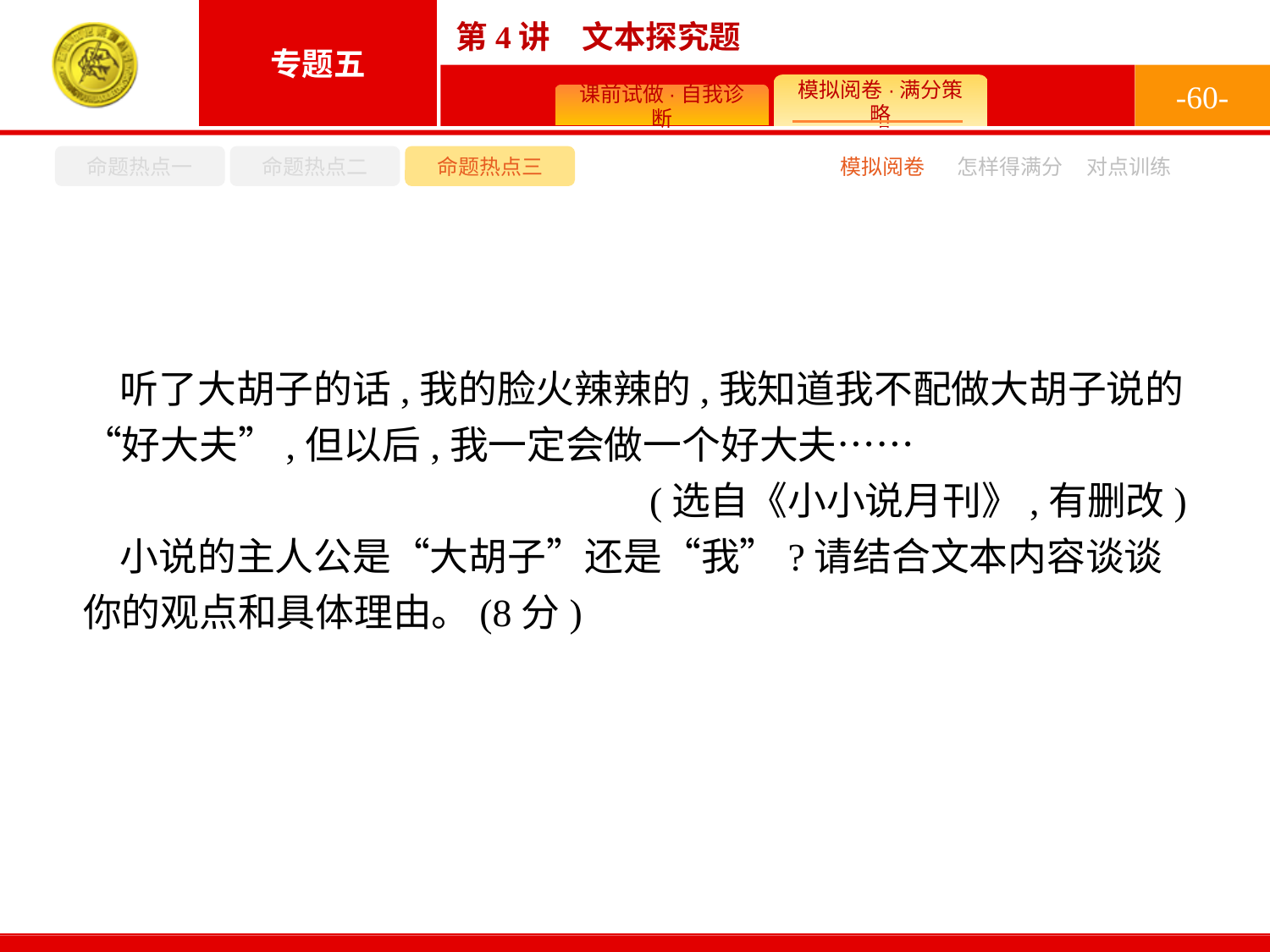

-60-
命题热点一
命题热点二
命题热点三
模拟阅卷
怎样得满分
对点训练
听了大胡子的话,我的脸火辣辣的,我知道我不配做大胡子说的“好大夫”,但以后,我一定会做一个好大夫……
(选自《小小说月刊》,有删改)
小说的主人公是“大胡子”还是“我”?请结合文本内容谈谈你的观点和具体理由。(8分)